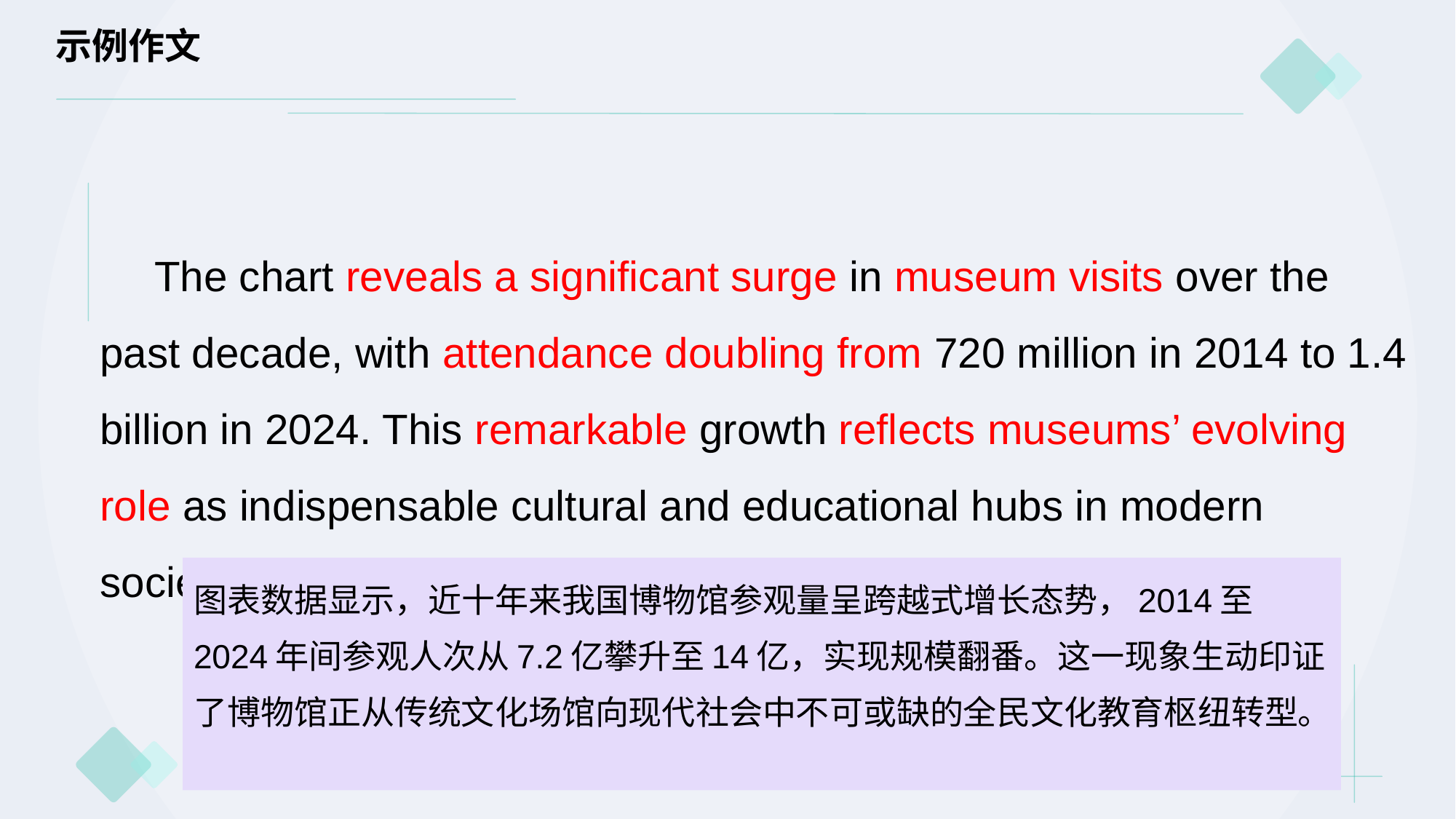

# 示例作文

The chart reveals a significant surge in museum visits over the past decade, with attendance doubling from 720 million in 2014 to 1.4 billion in 2024. This remarkable growth reflects museums’ evolving role as indispensable cultural and educational hubs in modern society.
图表数据显示，近十年来我国博物馆参观量呈跨越式增长态势，2014至2024年间参观人次从7.2亿攀升至14亿，实现规模翻番。这一现象生动印证了博物馆正从传统文化场馆向现代社会中不可或缺的全民文化教育枢纽转型。